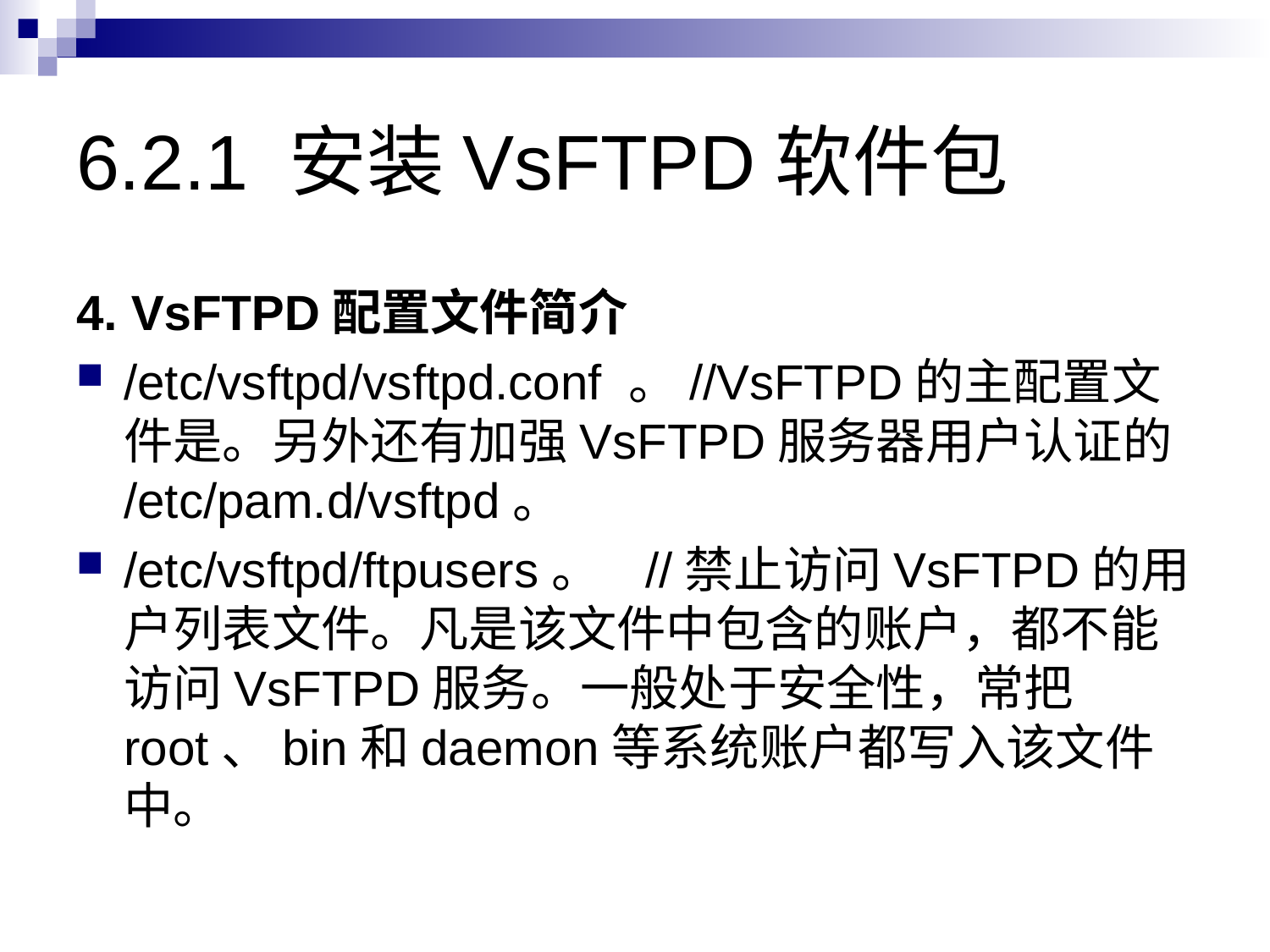

# 6.2.1 安装VsFTPD软件包
4. VsFTPD配置文件简介
/etc/vsftpd/vsftpd.conf 。//VsFTPD的主配置文件是。另外还有加强VsFTPD服务器用户认证的/etc/pam.d/vsftpd。
/etc/vsftpd/ftpusers。   //禁止访问VsFTPD的用户列表文件。凡是该文件中包含的账户，都不能访问VsFTPD服务。一般处于安全性，常把root、bin和daemon等系统账户都写入该文件中。